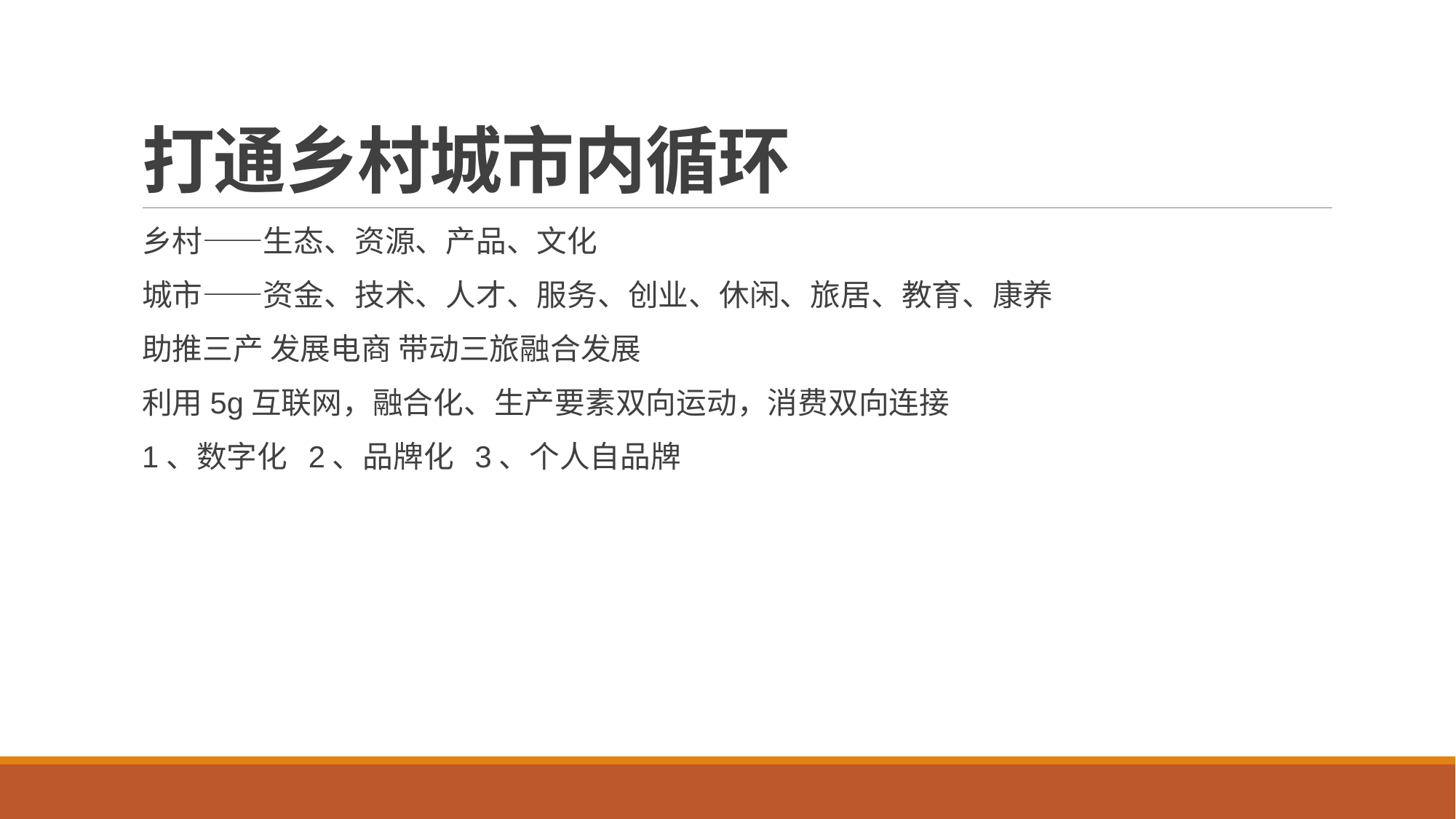

# 打通乡村城市内循环
乡村——生态、资源、产品、文化
城市——资金、技术、人才、服务、创业、休闲、旅居、教育、康养
助推三产 发展电商 带动三旅融合发展
利用5g互联网，融合化、生产要素双向运动，消费双向连接
1、数字化  2、品牌化  3、个人自品牌